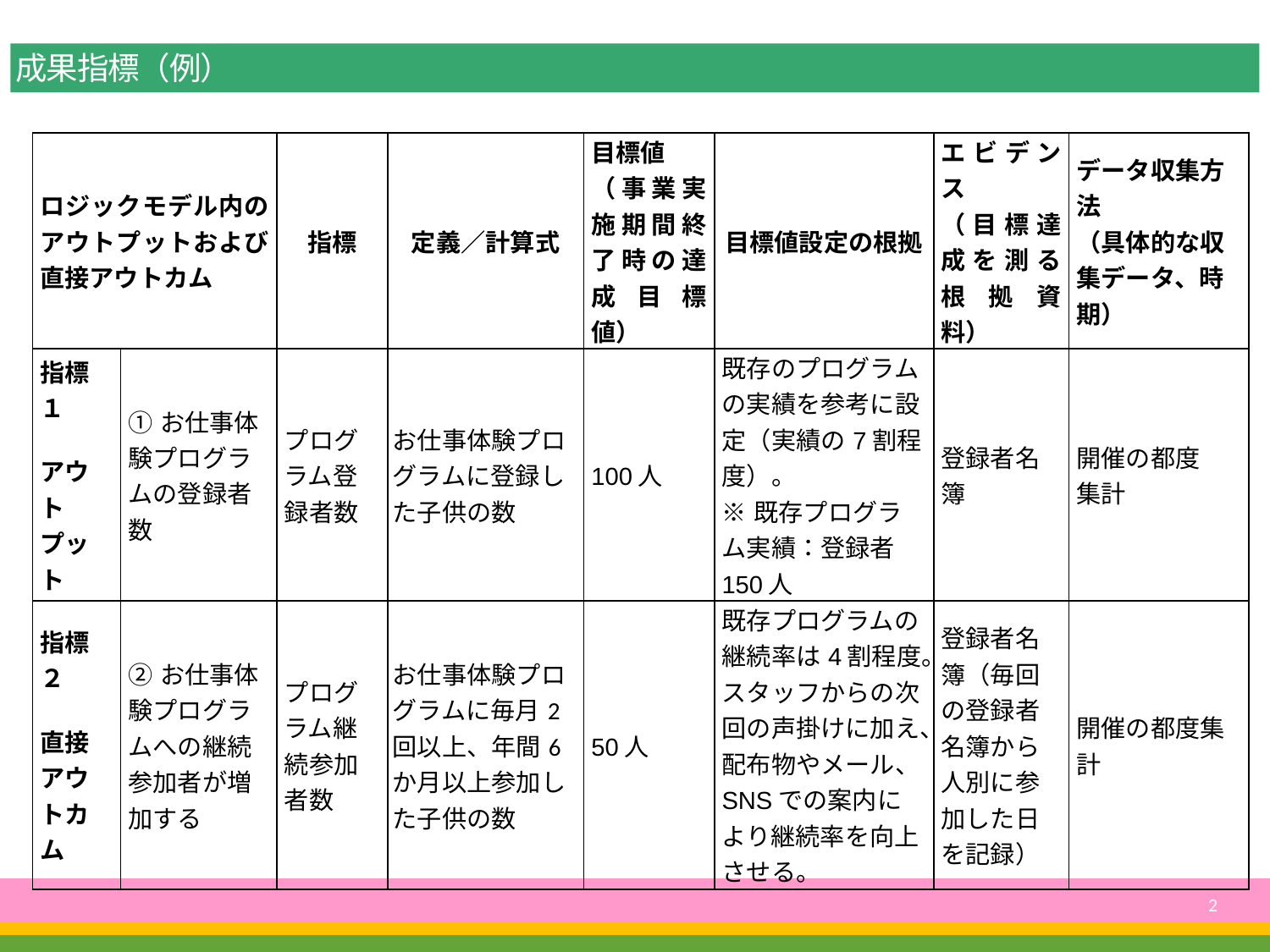

成果指標（例）
| ロジックモデル内のアウトプットおよび直接アウトカム |  | 指標 | 定義／計算式 | 目標値 （事業実施期間終了時の達成目標値） | 目標値設定の根拠 | エビデンス （目標達成を測る根拠資料） | データ収集方法 （具体的な収集データ、時期） |
| --- | --- | --- | --- | --- | --- | --- | --- |
| 指標１   アウトプット | ①お仕事体験プログラムの登録者数 | プログラム登録者数 | お仕事体験プログラムに登録した子供の数 | 100人 | 既存のプログラムの実績を参考に設定（実績の7割程度）。 ※既存プログラム実績：登録者150人 | 登録者名簿 | 開催の都度 集計 |
| 指標２   直接 アウトカム | ②お仕事体験プログラムへの継続参加者が増加する | プログラム継続参加者数 | お仕事体験プログラムに毎月2回以上、年間6か月以上参加した子供の数 | 50人 | 既存プログラムの継続率は4割程度。スタッフからの次回の声掛けに加え、配布物やメール、SNSでの案内により継続率を向上させる。 | 登録者名簿（毎回の登録者名簿から人別に参加した日を記録） | 開催の都度集計 |
2